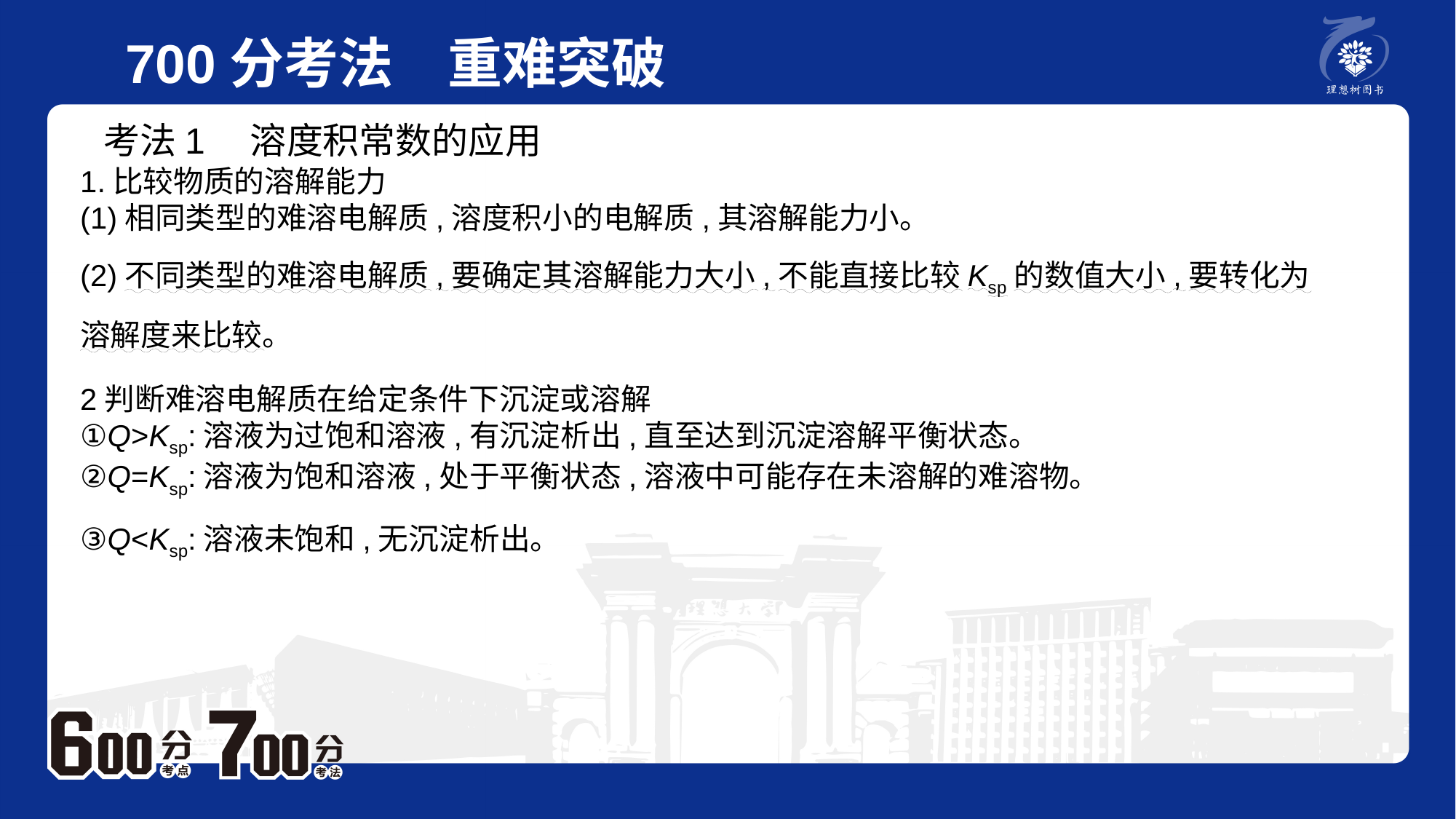

700分考法　重难突破
考法1　溶度积常数的应用
1.比较物质的溶解能力(1)相同类型的难溶电解质,溶度积小的电解质,其溶解能力小。(2)不同类型的难溶电解质,要确定其溶解能力大小,不能直接比较Ksp的数值大小,要转化为溶解度来比较。

2判断难溶电解质在给定条件下沉淀或溶解①Q>Ksp:溶液为过饱和溶液,有沉淀析出,直至达到沉淀溶解平衡状态。②Q=Ksp:溶液为饱和溶液,处于平衡状态,溶液中可能存在未溶解的难溶物。③Q<Ksp:溶液未饱和,无沉淀析出。